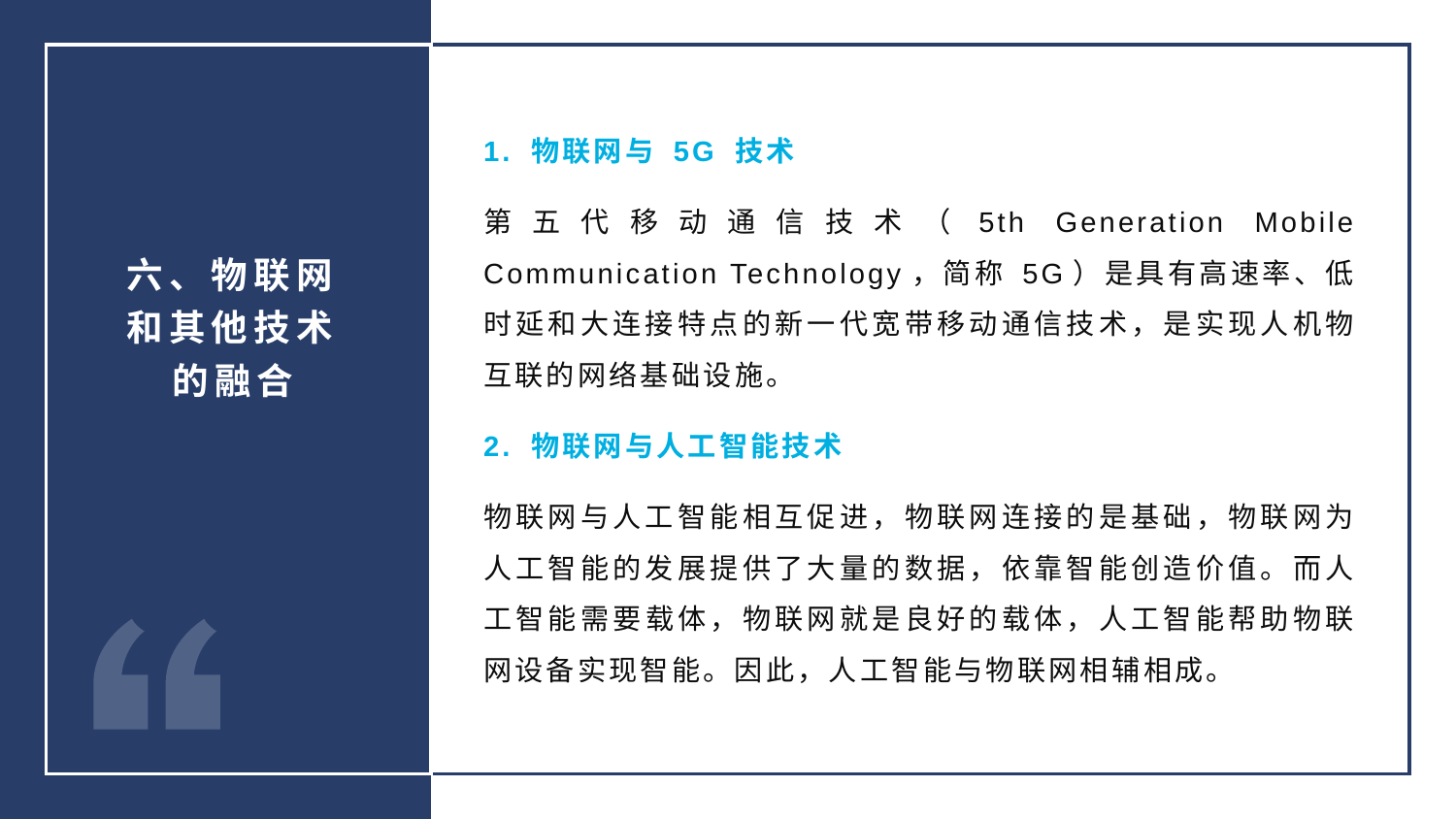

1. 物联网与 5G 技术
第五代移动通信技术（5th Generation Mobile Communication Technology，简称 5G）是具有高速率、低时延和大连接特点的新一代宽带移动通信技术，是实现人机物互联的网络基础设施。
2. 物联网与人工智能技术
物联网与人工智能相互促进，物联网连接的是基础，物联网为人工智能的发展提供了大量的数据，依靠智能创造价值。而人工智能需要载体，物联网就是良好的载体，人工智能帮助物联网设备实现智能。因此，人工智能与物联网相辅相成。
六、物联网和其他技术的融合